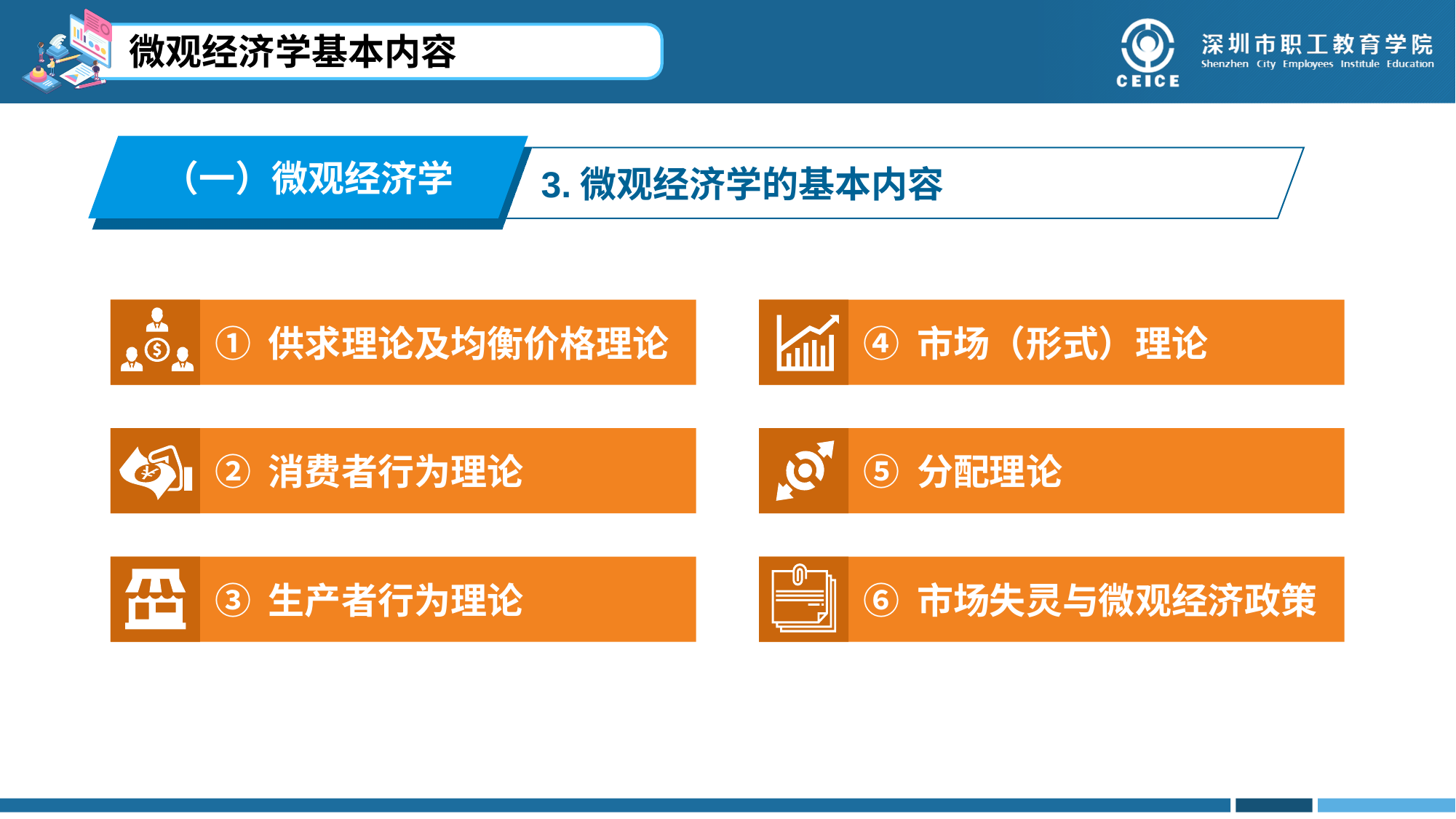

微观经济学基本内容
（一）微观经济学
3.微观经济学的基本内容
 ① 供求理论及均衡价格理论

 ④ 市场（形式）理论

 ② 消费者行为理论

 ⑤ 分配理论

 ③ 生产者行为理论

 ⑥ 市场失灵与微观经济政策